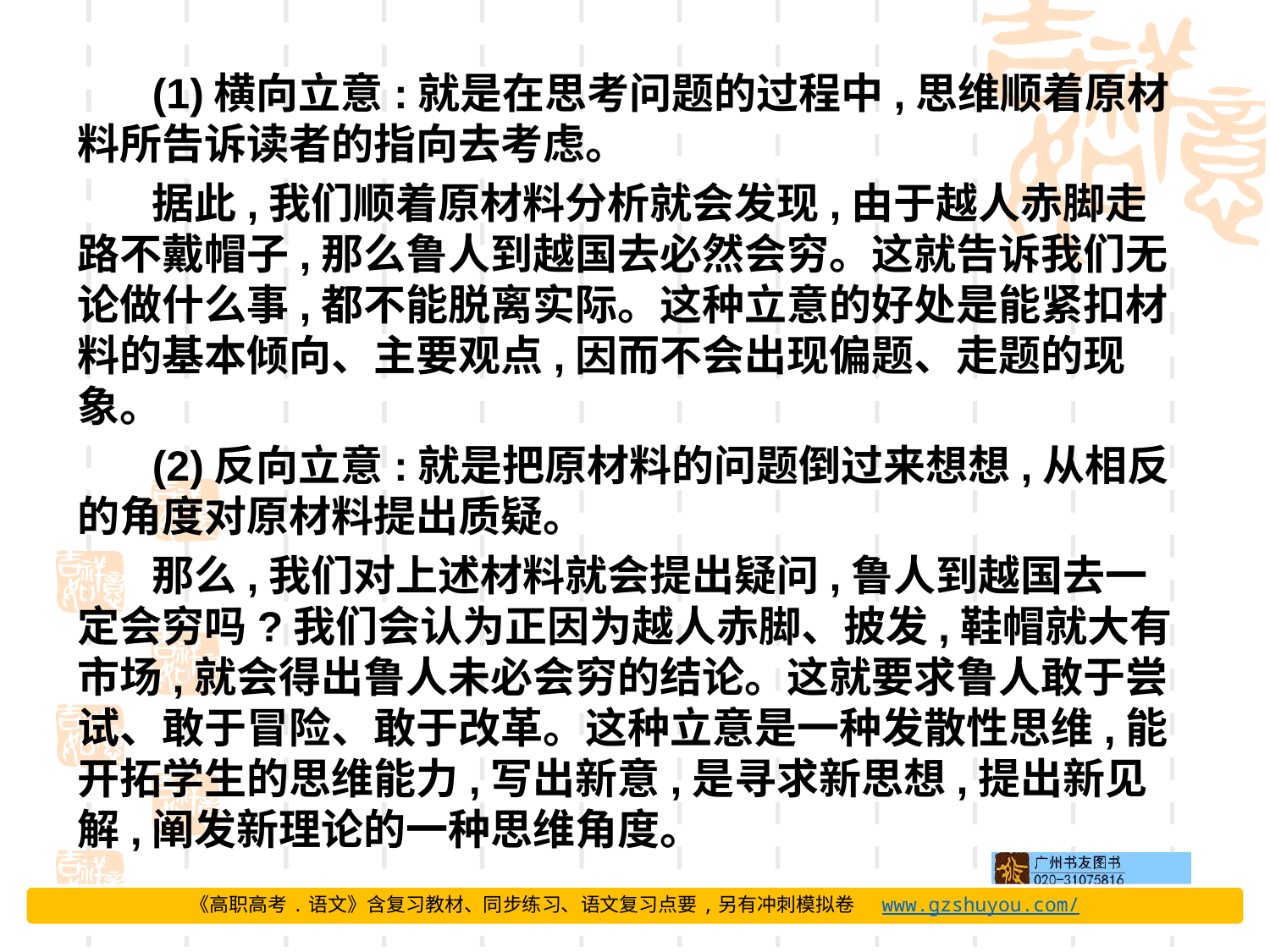

(1)横向立意:就是在思考问题的过程中,思维顺着原材料所告诉读者的指向去考虑。
据此,我们顺着原材料分析就会发现,由于越人赤脚走路不戴帽子,那么鲁人到越国去必然会穷。这就告诉我们无论做什么事,都不能脱离实际。这种立意的好处是能紧扣材料的基本倾向、主要观点,因而不会出现偏题、走题的现象。
(2)反向立意:就是把原材料的问题倒过来想想,从相反的角度对原材料提出质疑。
那么,我们对上述材料就会提出疑问,鲁人到越国去一定会穷吗?我们会认为正因为越人赤脚、披发,鞋帽就大有市场,就会得出鲁人未必会穷的结论。这就要求鲁人敢于尝试、敢于冒险、敢于改革。这种立意是一种发散性思维,能开拓学生的思维能力,写出新意,是寻求新思想,提出新见解,阐发新理论的一种思维角度。